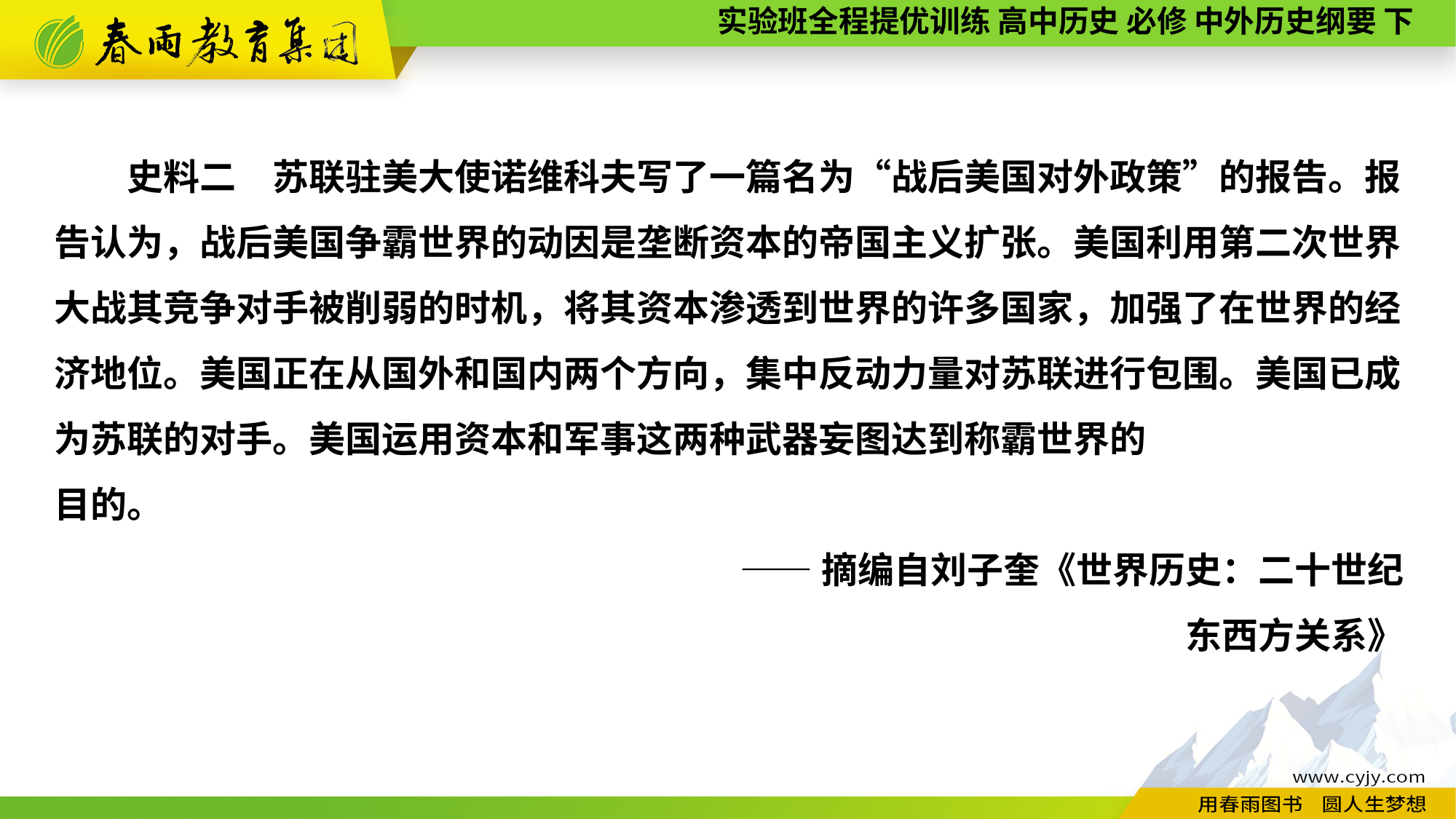

史料二　苏联驻美大使诺维科夫写了一篇名为“战后美国对外政策”的报告。报告认为，战后美国争霸世界的动因是垄断资本的帝国主义扩张。美国利用第二次世界大战其竞争对手被削弱的时机，将其资本渗透到世界的许多国家，加强了在世界的经济地位。美国正在从国外和国内两个方向，集中反动力量对苏联进行包围。美国已成为苏联的对手。美国运用资本和军事这两种武器妄图达到称霸世界的
目的。
——摘编自刘子奎《世界历史：二十世纪
东西方关系》